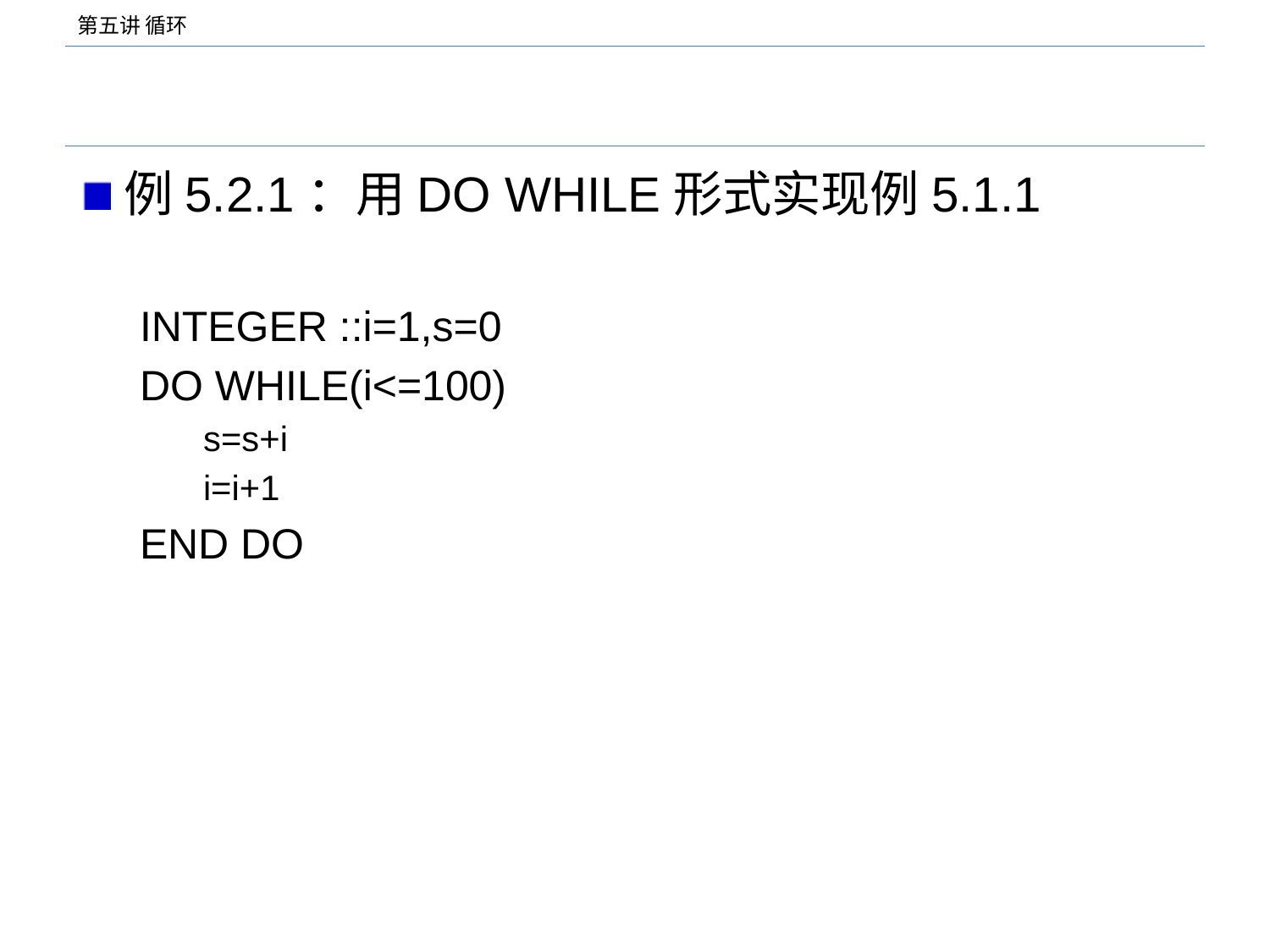

#
例5.2.1：用DO WHILE形式实现例5.1.1

INTEGER ::i=1,s=0
DO WHILE(i<=100)
s=s+i
i=i+1
END DO